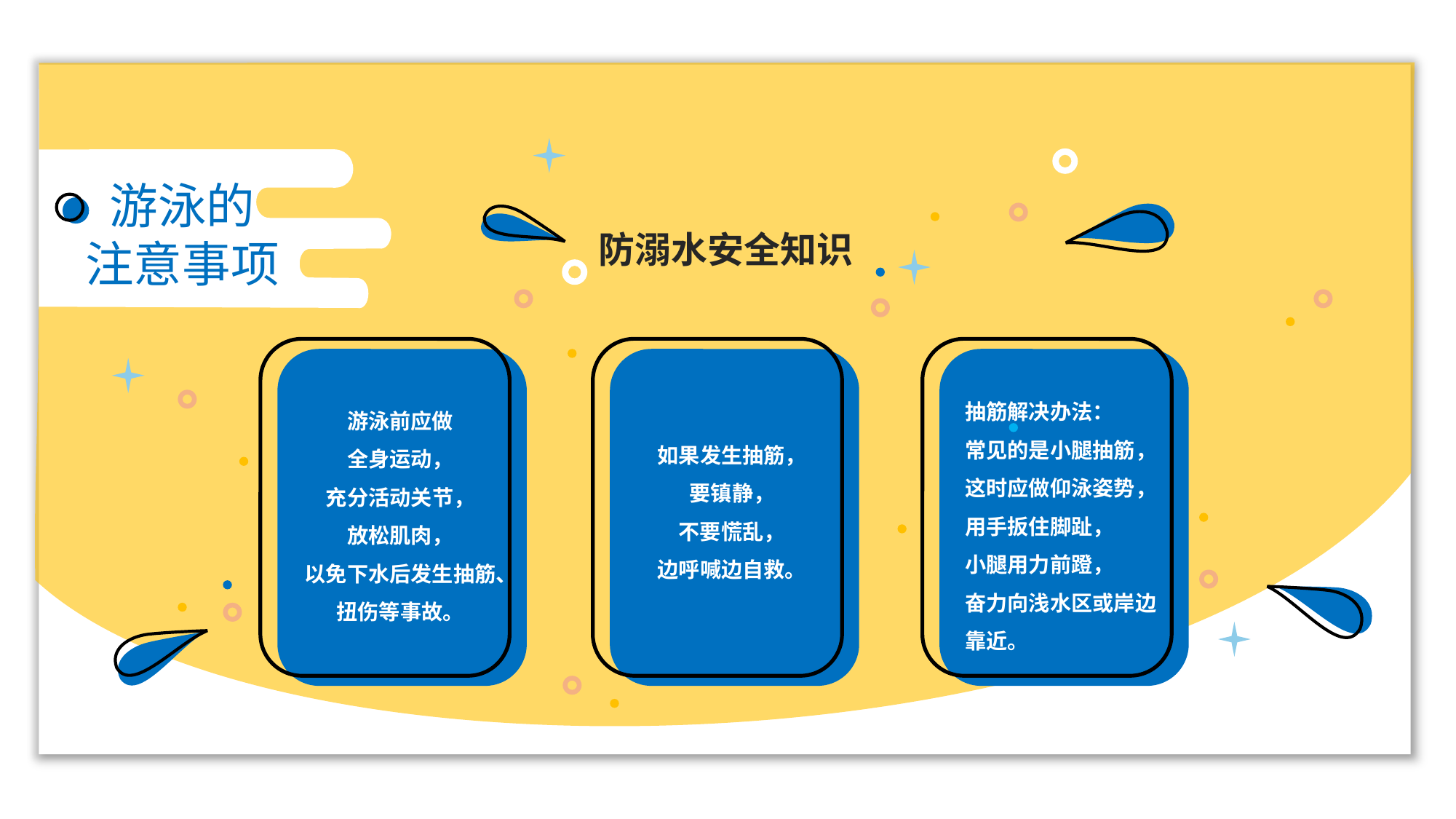

游泳的
注意事项

防溺水安全知识

游泳前应做
全身运动，
充分活动关节，
放松肌肉，
以免下水后发生抽筋、扭伤等事故。

如果发生抽筋，要镇静，
不要慌乱，
边呼喊边自救。

抽筋解决办法：
常见的是小腿抽筋，这时应做仰泳姿势，用手扳住脚趾，
小腿用力前蹬，
奋力向浅水区或岸边靠近。